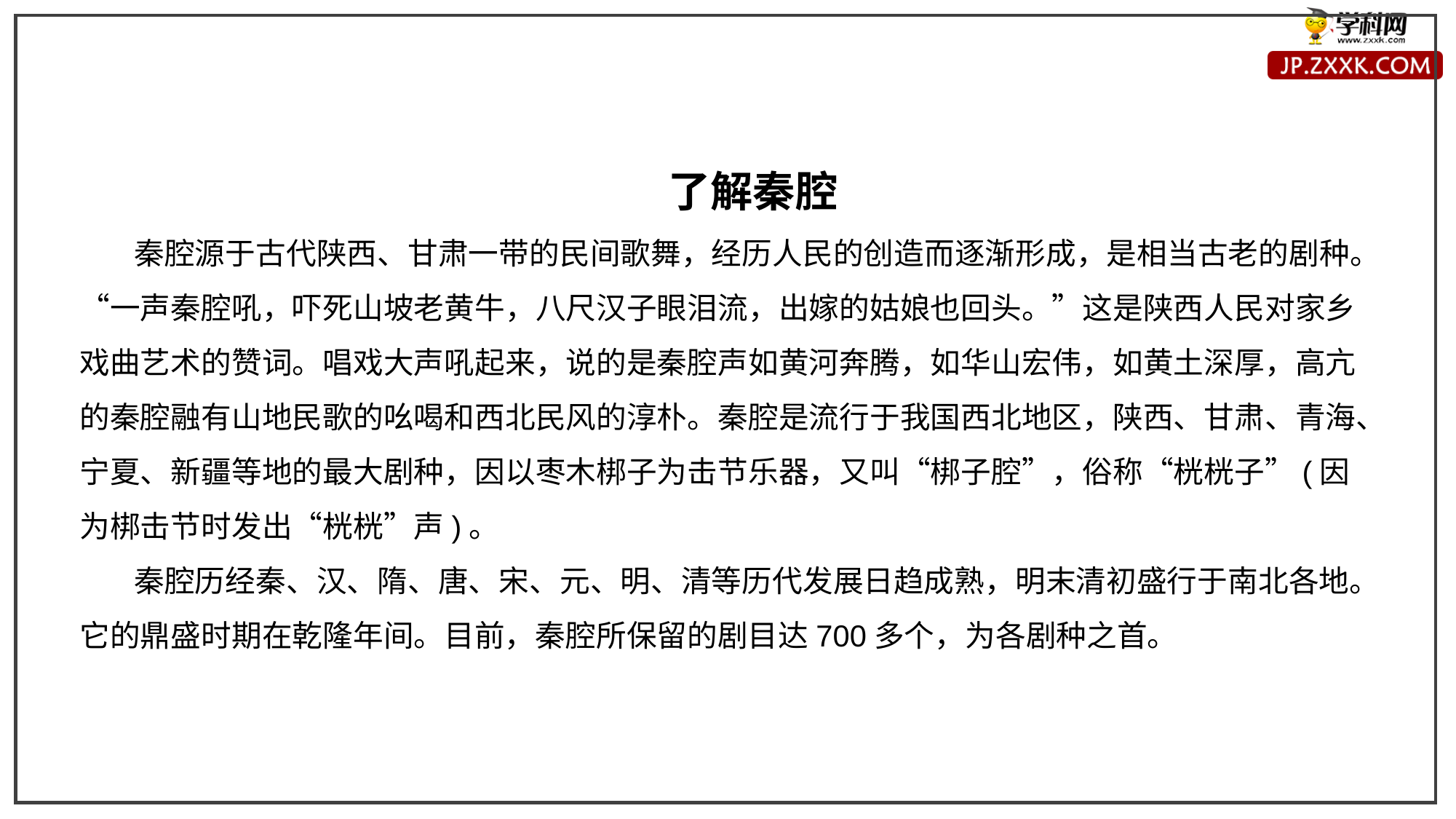

了解秦腔
秦腔源于古代陕西、甘肃一带的民间歌舞，经历人民的创造而逐渐形成，是相当古老的剧种。“一声秦腔吼，吓死山坡老黄牛，八尺汉子眼泪流，出嫁的姑娘也回头。”这是陕西人民对家乡戏曲艺术的赞词。唱戏大声吼起来，说的是秦腔声如黄河奔腾，如华山宏伟，如黄土深厚，高亢的秦腔融有山地民歌的吆喝和西北民风的淳朴。秦腔是流行于我国西北地区，陕西、甘肃、青海、宁夏、新疆等地的最大剧种，因以枣木梆子为击节乐器，又叫“梆子腔”，俗称“桄桄子”(因为梆击节时发出“桄桄”声)。
秦腔历经秦、汉、隋、唐、宋、元、明、清等历代发展日趋成熟，明末清初盛行于南北各地。它的鼎盛时期在乾隆年间。目前，秦腔所保留的剧目达700多个，为各剧种之首。